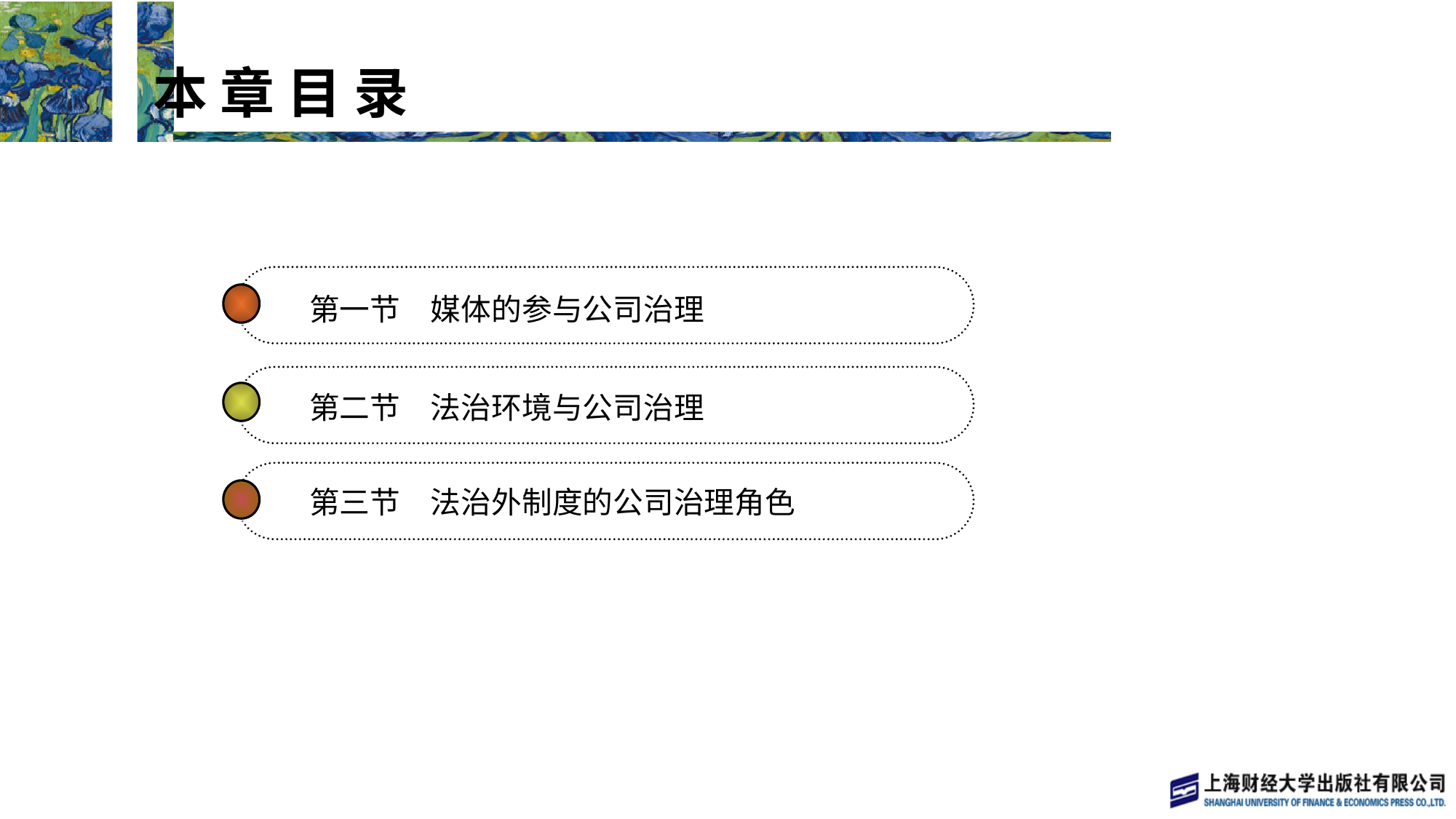

本  章  目   录
         本 章 目 录

第一节　媒体的参与公司治理

第二节　法治环境与公司治理

第三节　法治外制度的公司治理角色